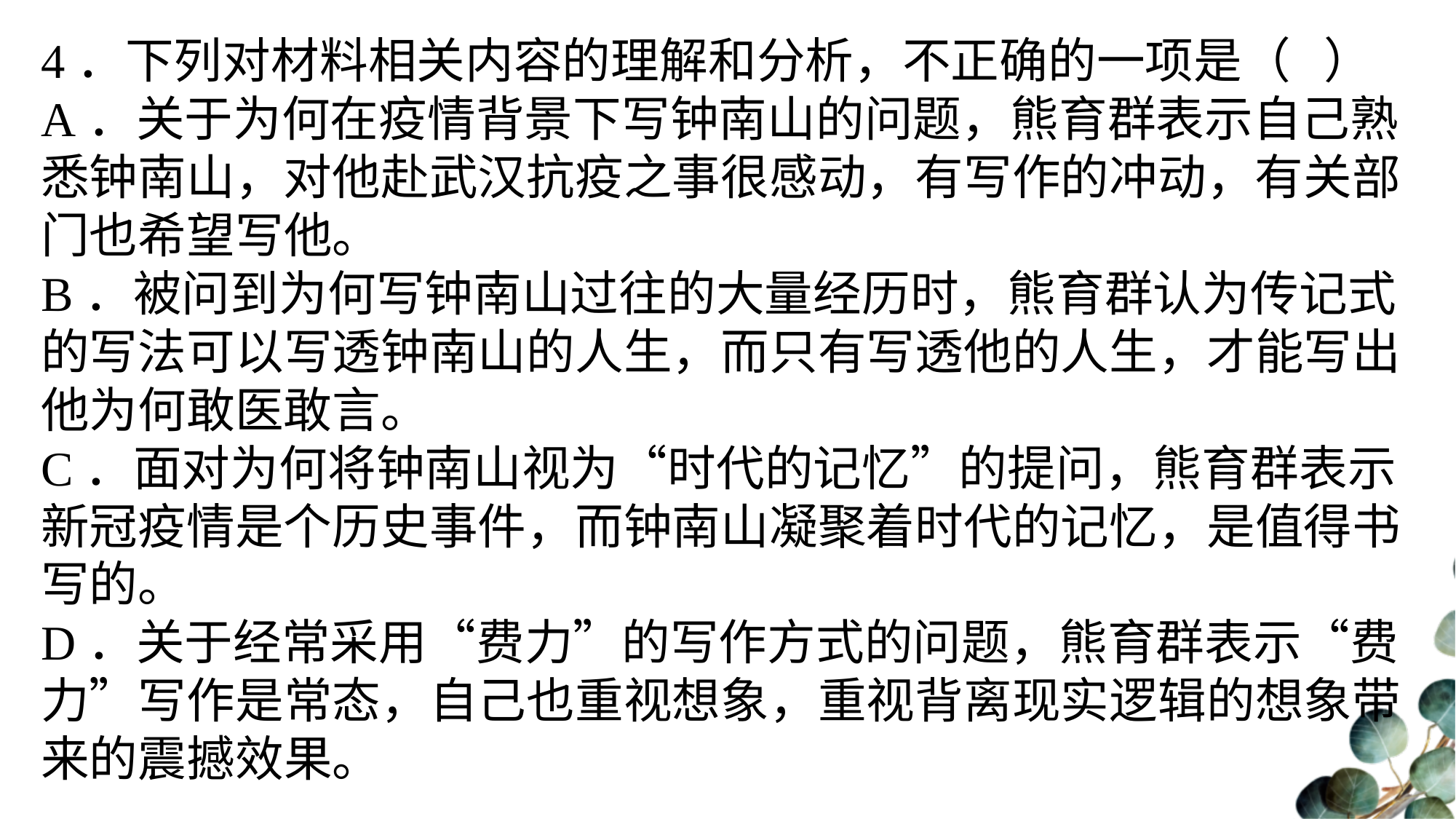

4．下列对材料相关内容的理解和分析，不正确的一项是（   ）
A．关于为何在疫情背景下写钟南山的问题，熊育群表示自己熟悉钟南山，对他赴武汉抗疫之事很感动，有写作的冲动，有关部门也希望写他。
B．被问到为何写钟南山过往的大量经历时，熊育群认为传记式的写法可以写透钟南山的人生，而只有写透他的人生，才能写出他为何敢医敢言。
C．面对为何将钟南山视为“时代的记忆”的提问，熊育群表示新冠疫情是个历史事件，而钟南山凝聚着时代的记忆，是值得书写的。
D．关于经常采用“费力”的写作方式的问题，熊育群表示“费力”写作是常态，自己也重视想象，重视背离现实逻辑的想象带来的震撼效果。